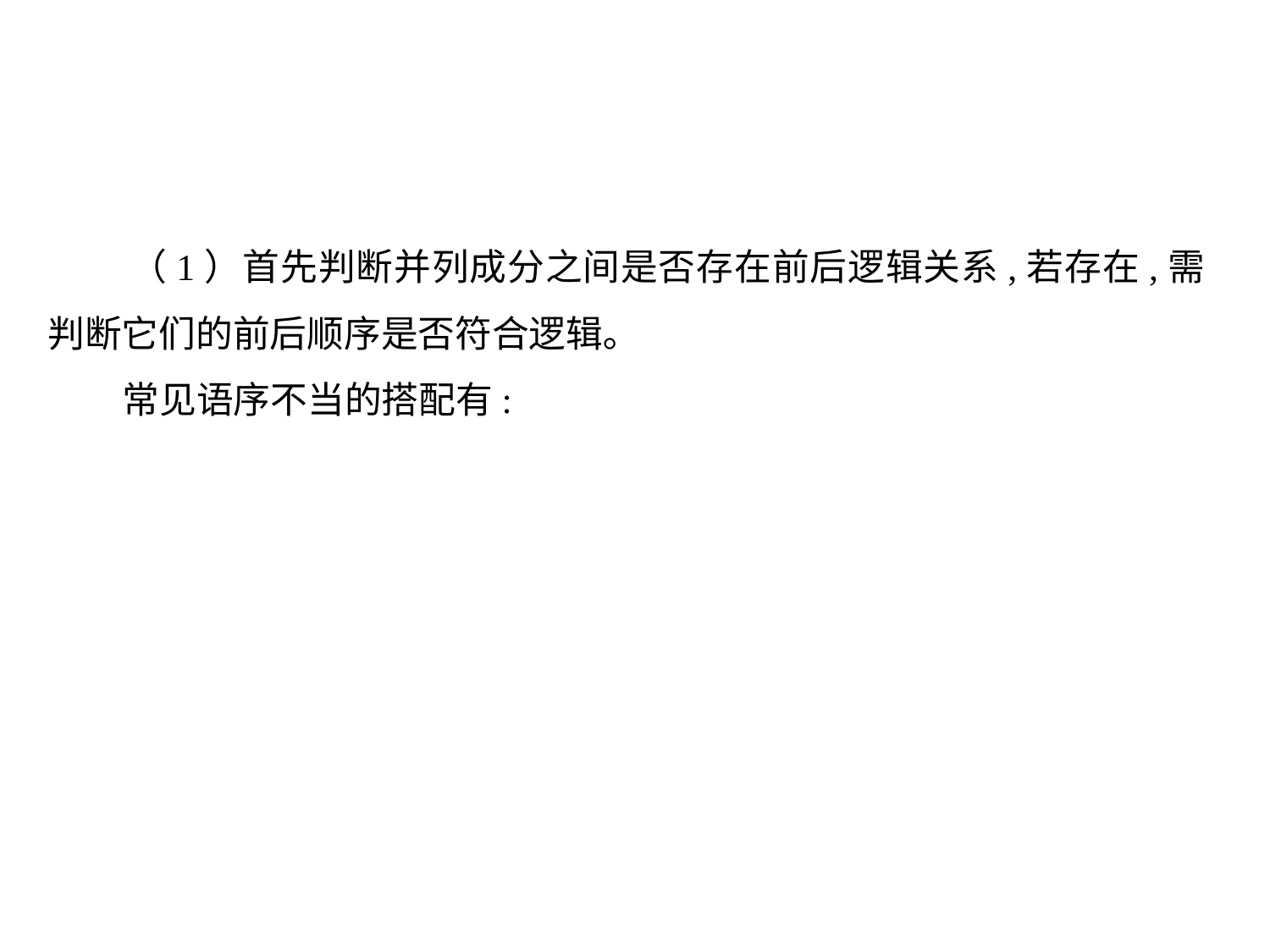

（1）首先判断并列成分之间是否存在前后逻辑关系,若存在,需判断它们的前后顺序是否符合逻辑｡
        常见语序不当的搭配有: